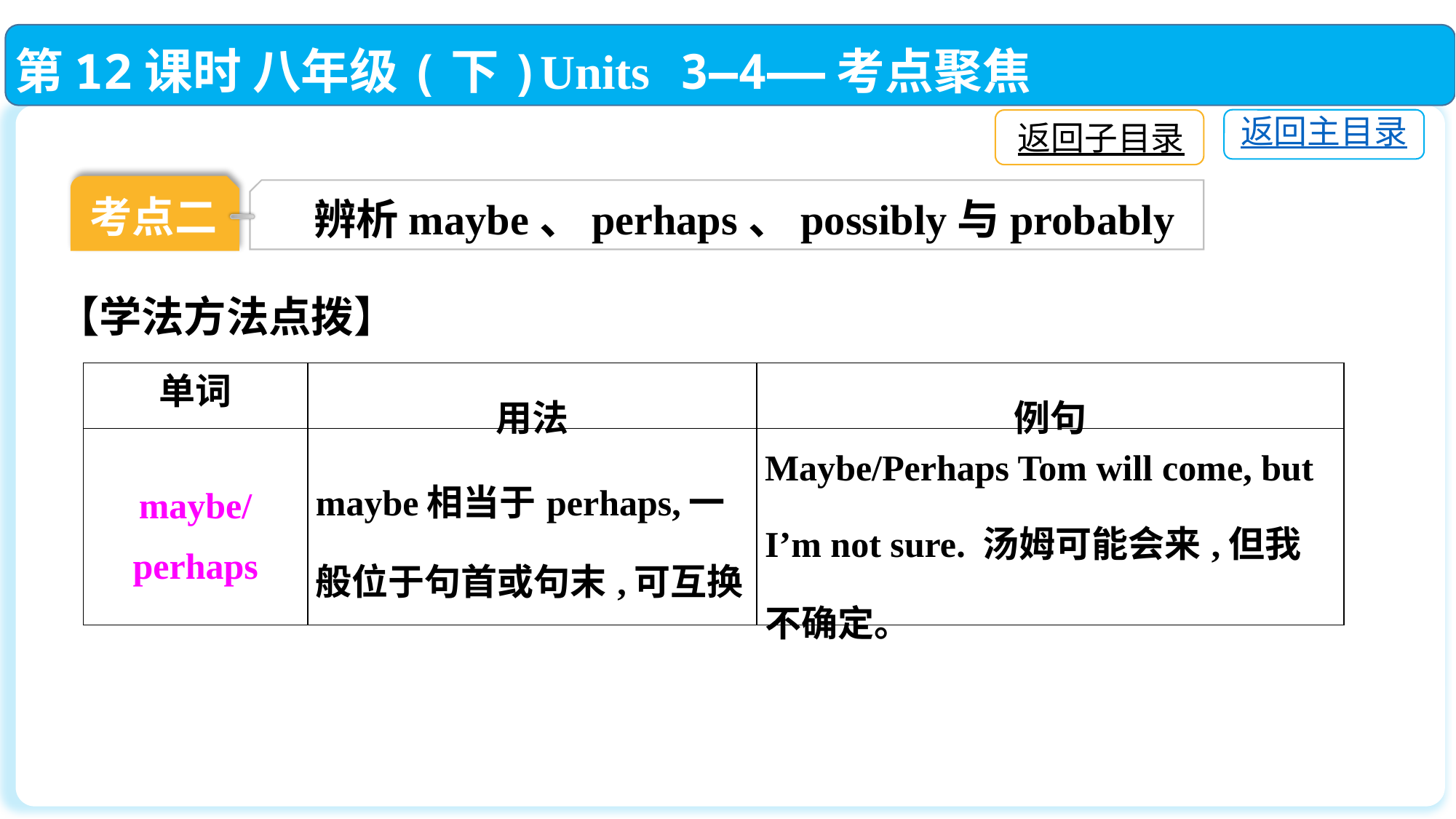

第12课时 八年级(下)Units 3—4——考点聚焦

返回主目录

返回子目录
考点二
辨析maybe、perhaps、possibly与probably

【学法方法点拨】
| 单词 | 用法 | 例句 |
| --- | --- | --- |
| maybe/ perhaps | maybe相当于perhaps,一般位于句首或句末,可互换 | Maybe/Perhaps Tom will come, but I’m not sure. 汤姆可能会来,但我不确定。 |